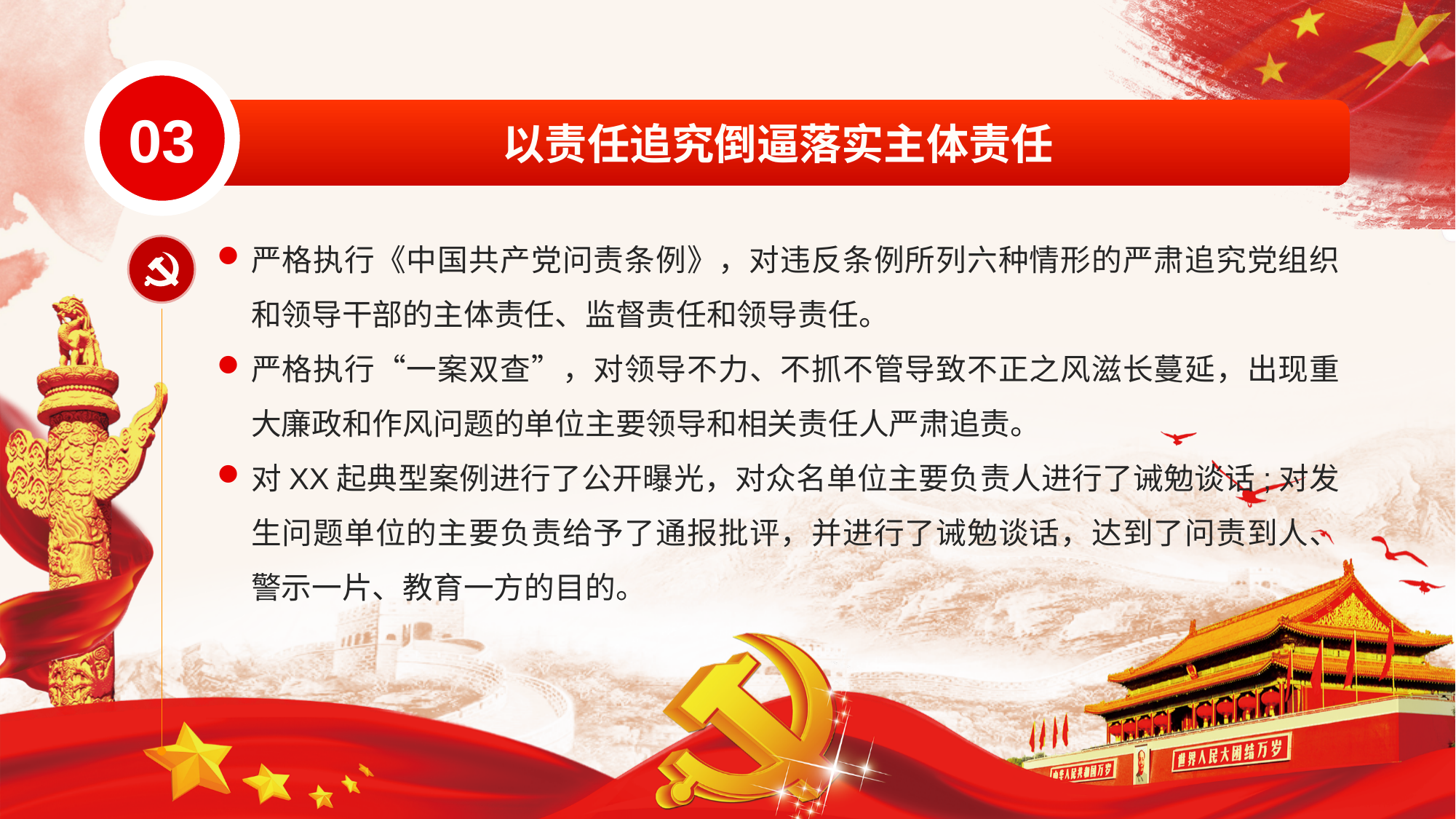

03
以责任追究倒逼落实主体责任
严格执行《中国共产党问责条例》，对违反条例所列六种情形的严肃追究党组织和领导干部的主体责任、监督责任和领导责任。
严格执行“一案双查”，对领导不力、不抓不管导致不正之风滋长蔓延，出现重大廉政和作风问题的单位主要领导和相关责任人严肃追责。
对XX起典型案例进行了公开曝光，对众名单位主要负责人进行了诫勉谈话;对发生问题单位的主要负责给予了通报批评，并进行了诫勉谈话，达到了问责到人、警示一片、教育一方的目的。